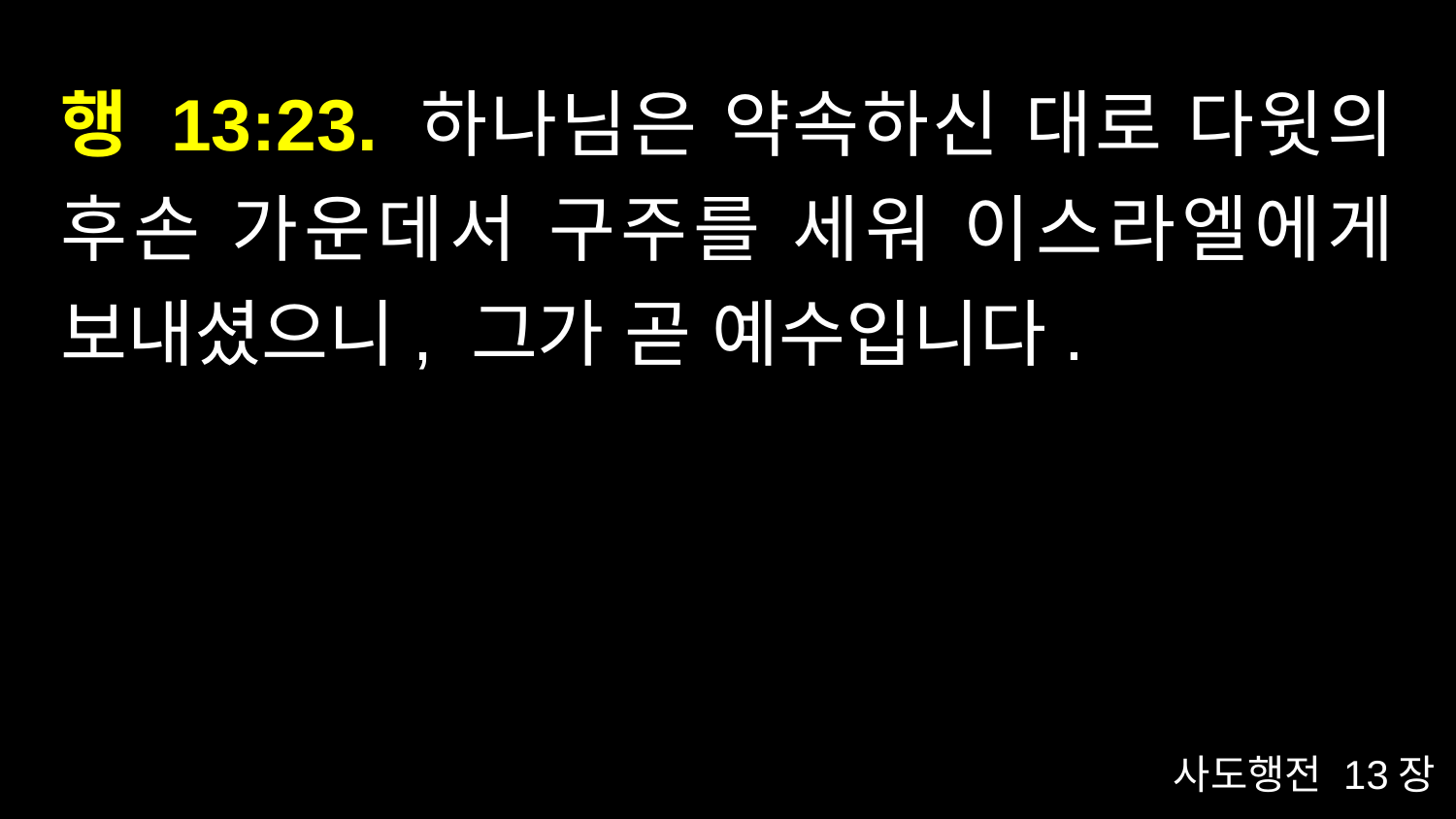

# 행 13:23. 하나님은 약속하신 대로 다윗의 후손 가운데서 구주를 세워 이스라엘에게 보내셨으니, 그가 곧 예수입니다.
사도행전 13장